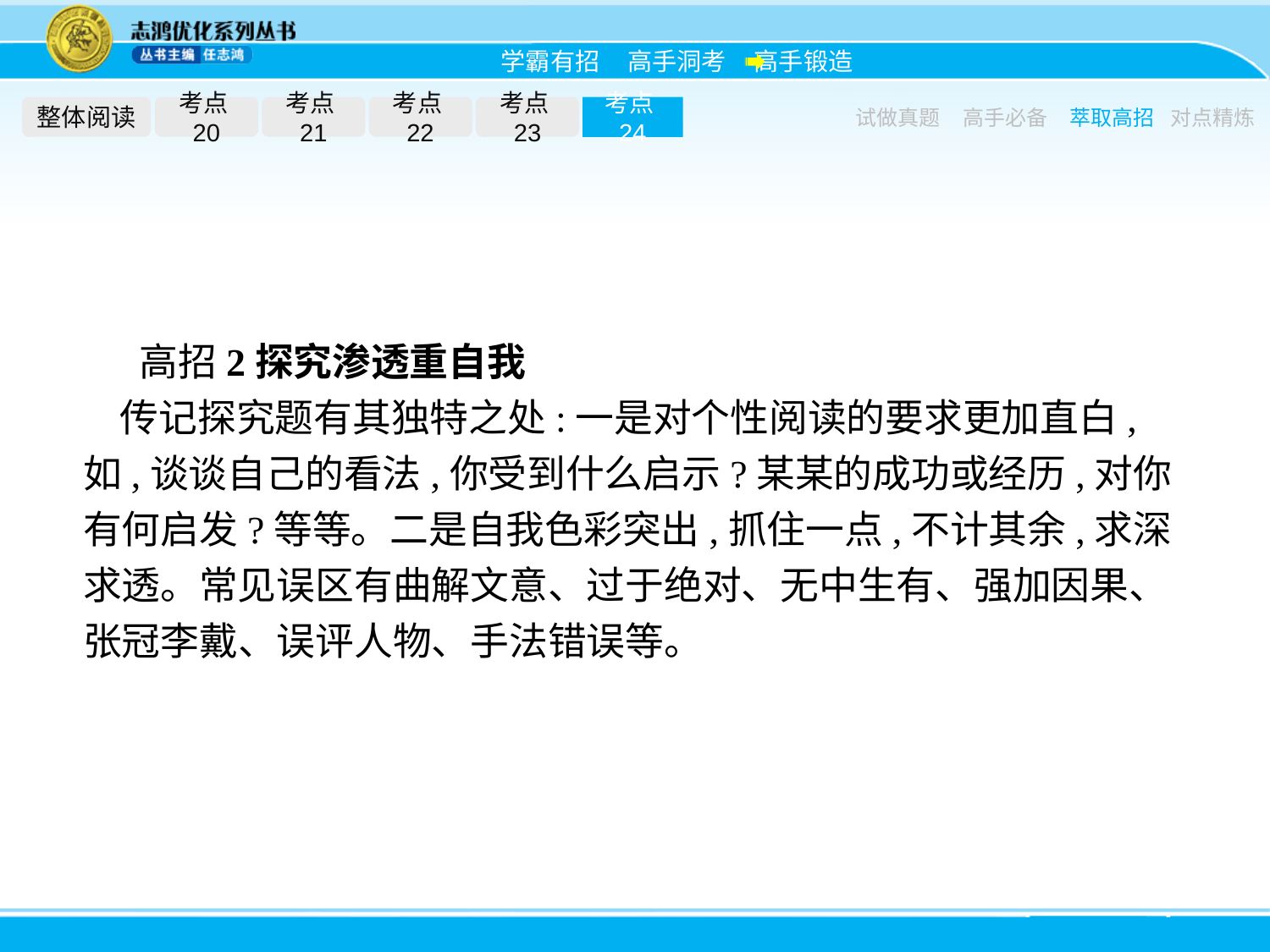

整体阅读
考点20
考点21
考点22
考点23
考点24
试做真题
高手必备
萃取高招
对点精炼
高招2探究渗透重自我
传记探究题有其独特之处:一是对个性阅读的要求更加直白,如,谈谈自己的看法,你受到什么启示?某某的成功或经历,对你有何启发?等等。二是自我色彩突出,抓住一点,不计其余,求深求透。常见误区有曲解文意、过于绝对、无中生有、强加因果、张冠李戴、误评人物、手法错误等。